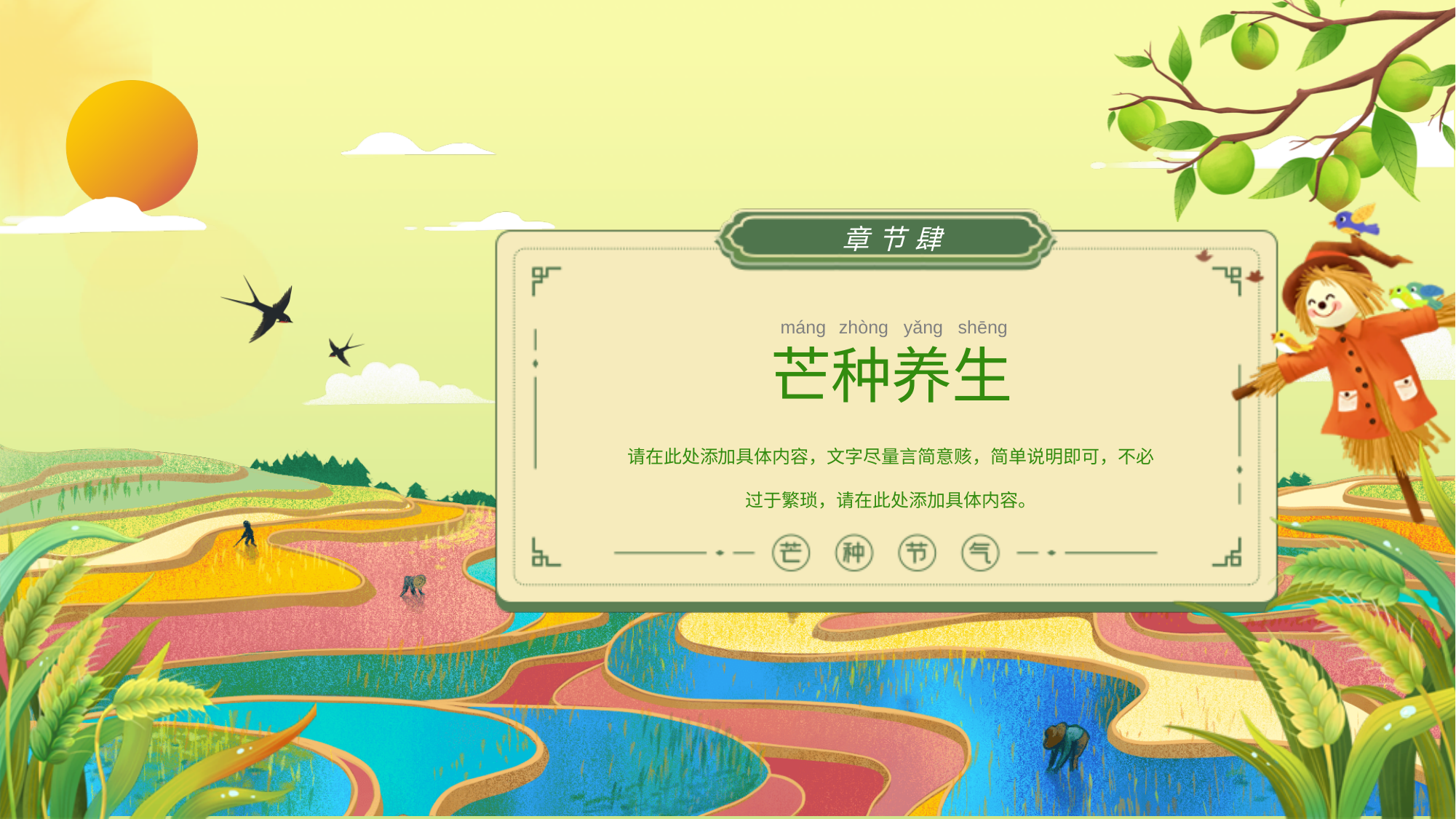

章节肆
máng
zhòng
yǎng
shēng
芒种养生
请在此处添加具体内容，文字尽量言简意赅，简单说明即可，不必过于繁琐，请在此处添加具体内容。